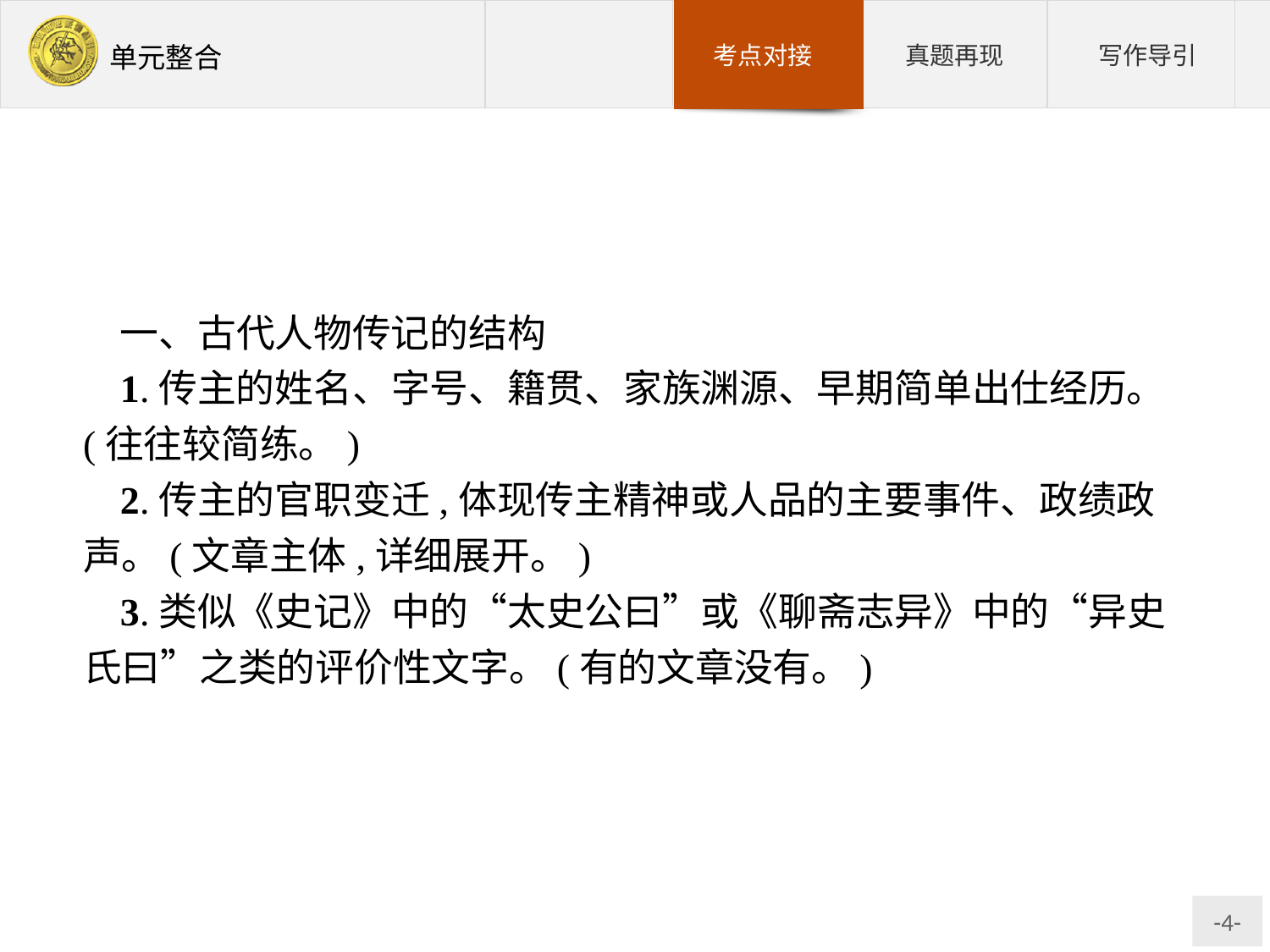

一、古代人物传记的结构
1.传主的姓名、字号、籍贯、家族渊源、早期简单出仕经历。(往往较简练。)
2.传主的官职变迁,体现传主精神或人品的主要事件、政绩政声。(文章主体,详细展开。)
3.类似《史记》中的“太史公曰”或《聊斋志异》中的“异史氏曰”之类的评价性文字。(有的文章没有。)